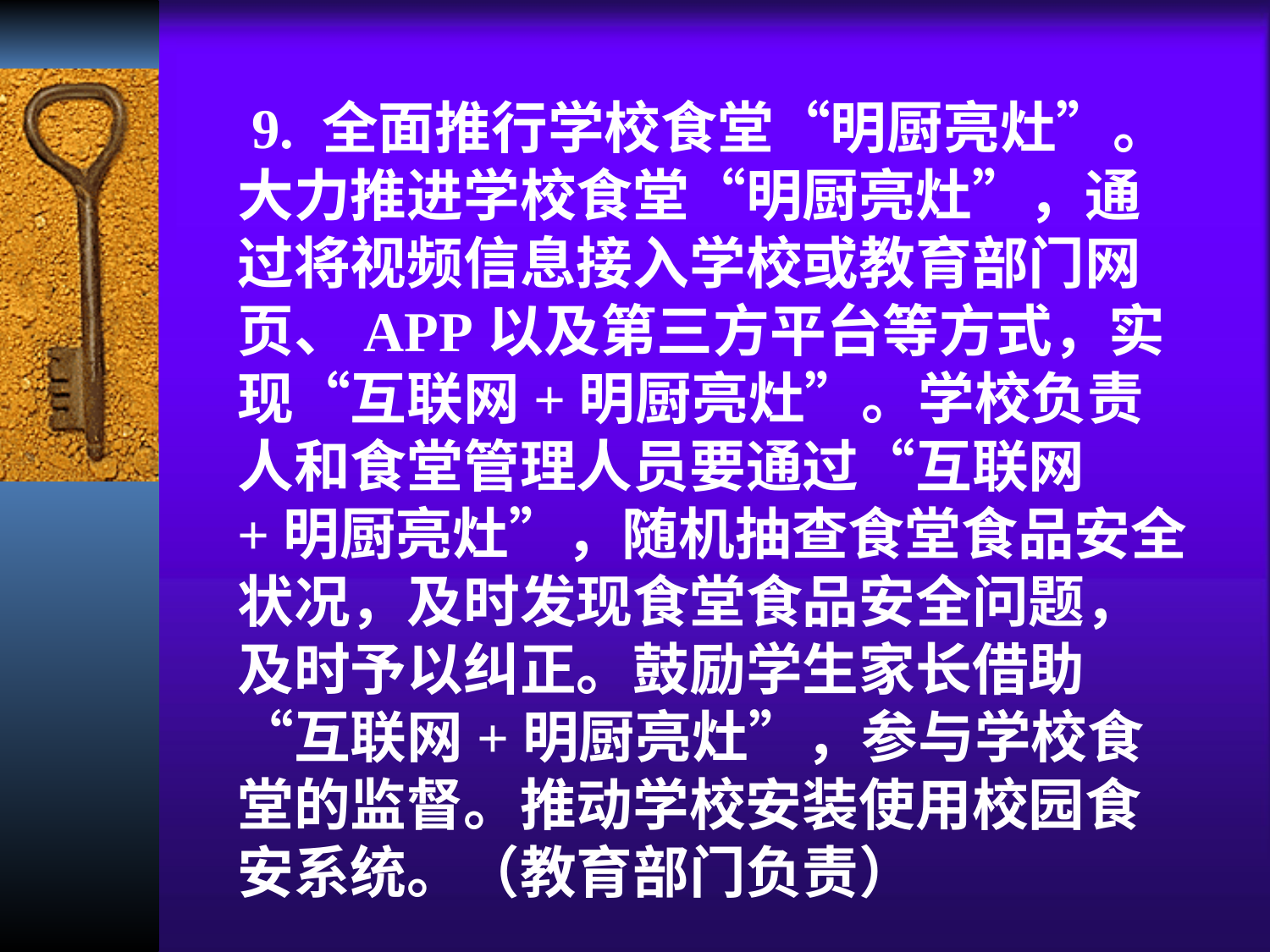

9. 全面推行学校食堂“明厨亮灶”。大力推进学校食堂“明厨亮灶”，通过将视频信息接入学校或教育部门网页、APP以及第三方平台等方式，实现“互联网+明厨亮灶”。学校负责人和食堂管理人员要通过“互联网+明厨亮灶”，随机抽查食堂食品安全状况，及时发现食堂食品安全问题，及时予以纠正。鼓励学生家长借助“互联网+明厨亮灶”，参与学校食堂的监督。推动学校安装使用校园食安系统。（教育部门负责）